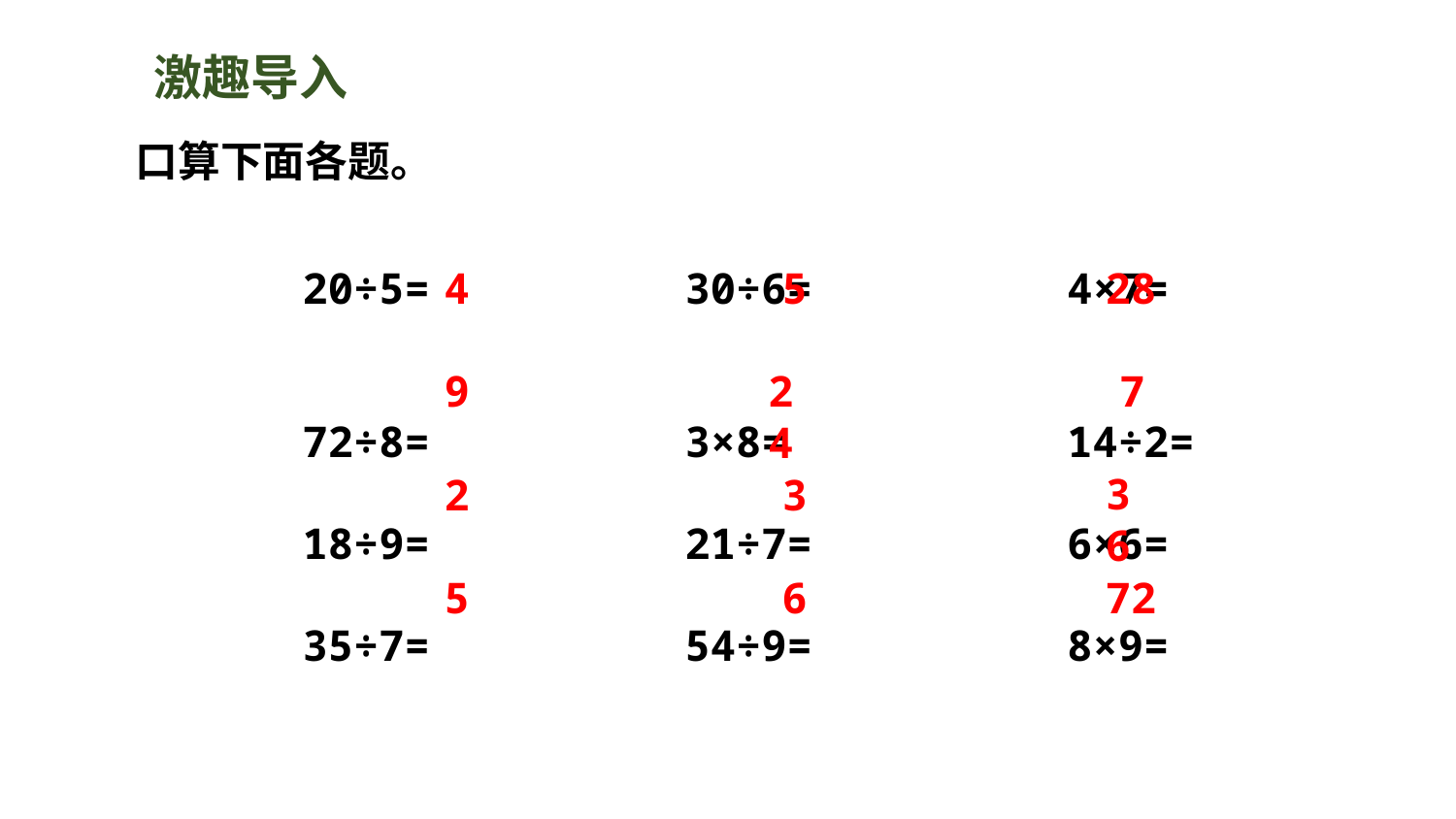

激趣导入
口算下面各题。
20÷5=          30÷6=          4×7=

72÷8=          3×8=           14÷2=

18÷9=          21÷7=          6×6=

35÷7=          54÷9=          8×9=
4
5
28
9
24
7
2
3
36
5
6
72